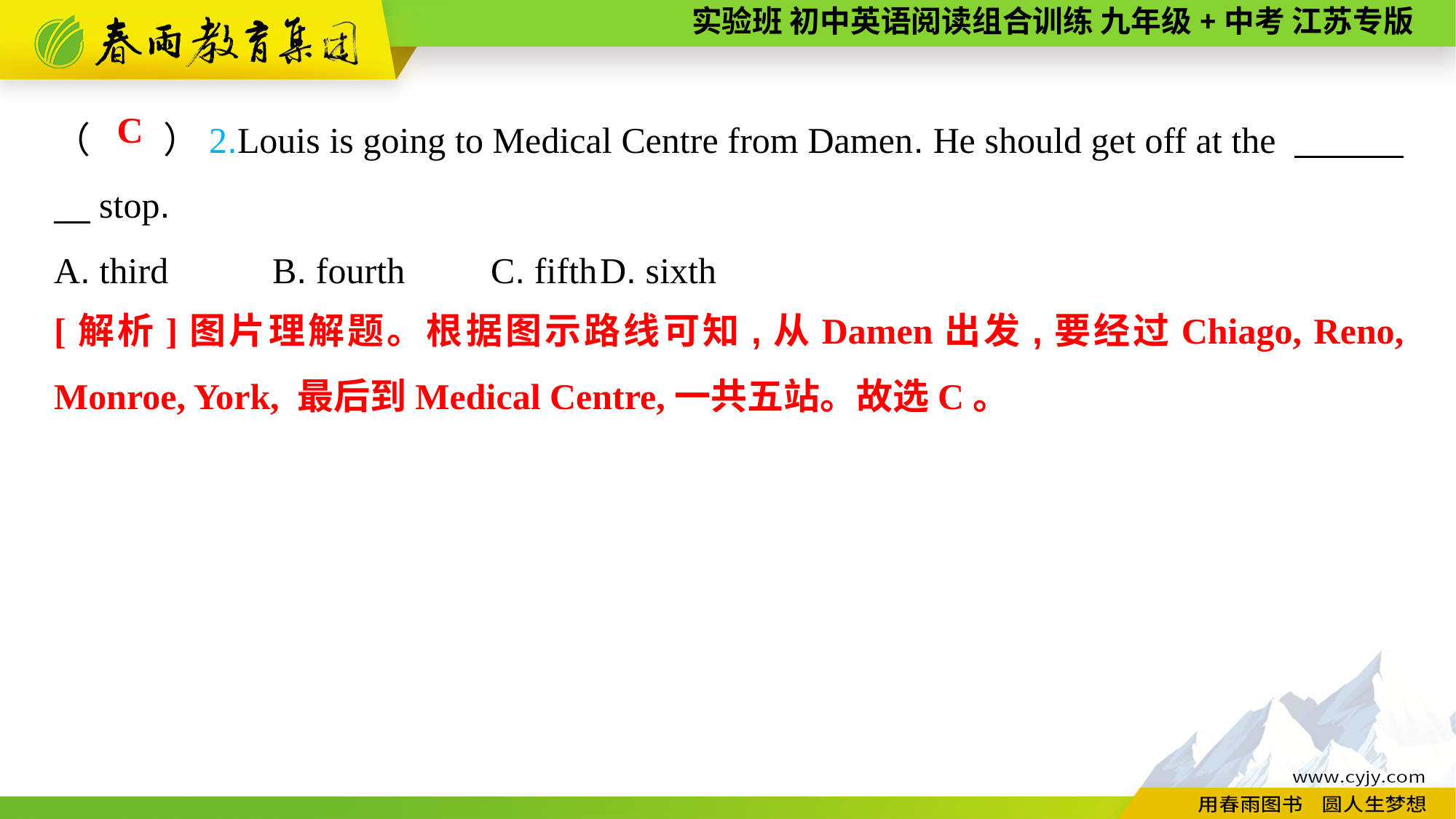

（　　）2.Louis is going to Medical Centre from Damen. He should get off at the 　　　　stop.
A. third	B. fourth	C. fifth	D. sixth
 C
[解析]图片理解题。根据图示路线可知,从Damen出发,要经过Chiago, Reno, Monroe, York, 最后到Medical Centre,一共五站。故选C。